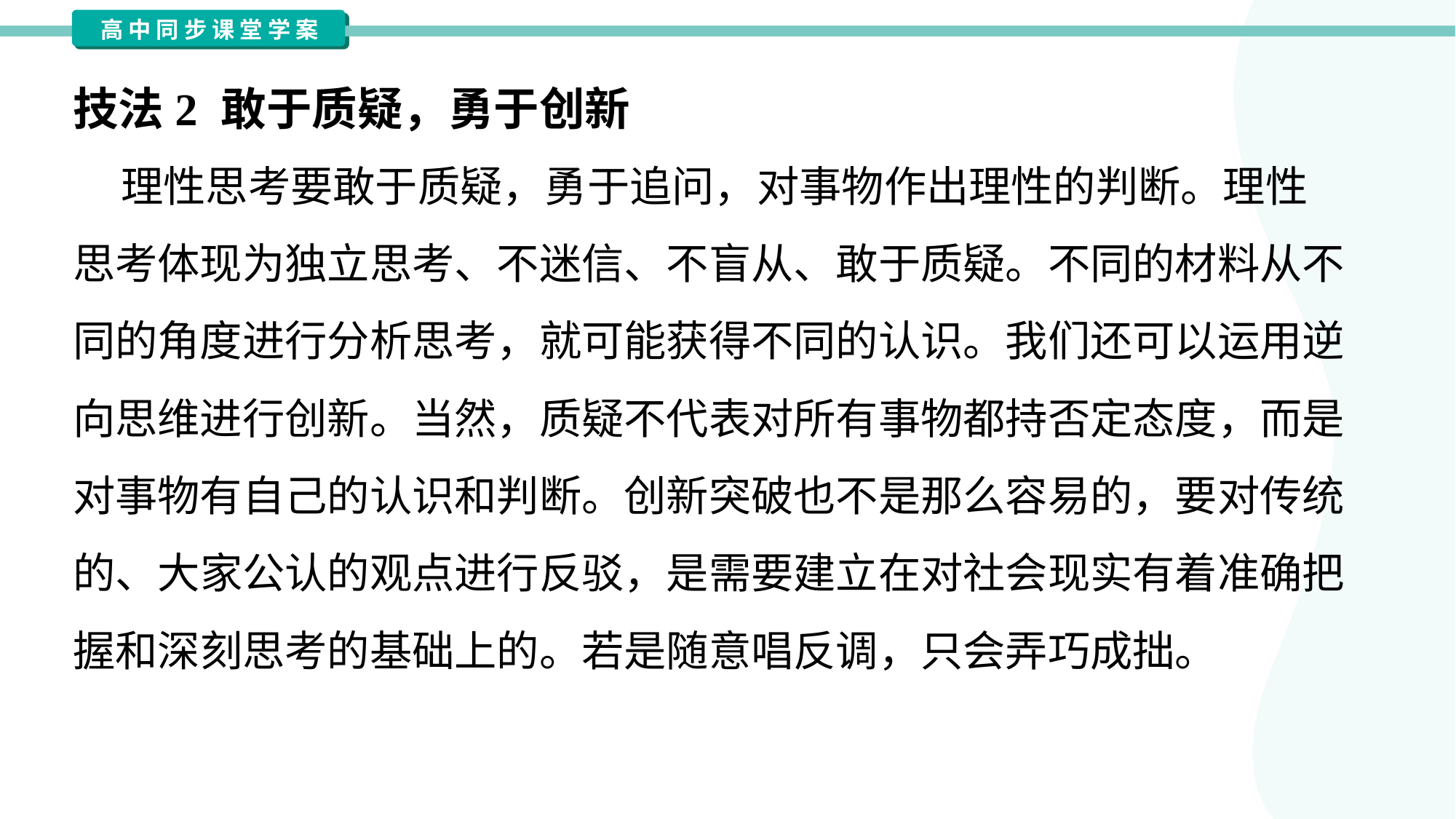

技法2 敢于质疑，勇于创新
    理性思考要敢于质疑，勇于追问，对事物作出理性的判断。理性
思考体现为独立思考、不迷信、不盲从、敢于质疑。不同的材料从不
同的角度进行分析思考，就可能获得不同的认识。我们还可以运用逆
向思维进行创新。当然，质疑不代表对所有事物都持否定态度，而是
对事物有自己的认识和判断。创新突破也不是那么容易的，要对传统
的、大家公认的观点进行反驳，是需要建立在对社会现实有着准确把
握和深刻思考的基础上的。若是随意唱反调，只会弄巧成拙。